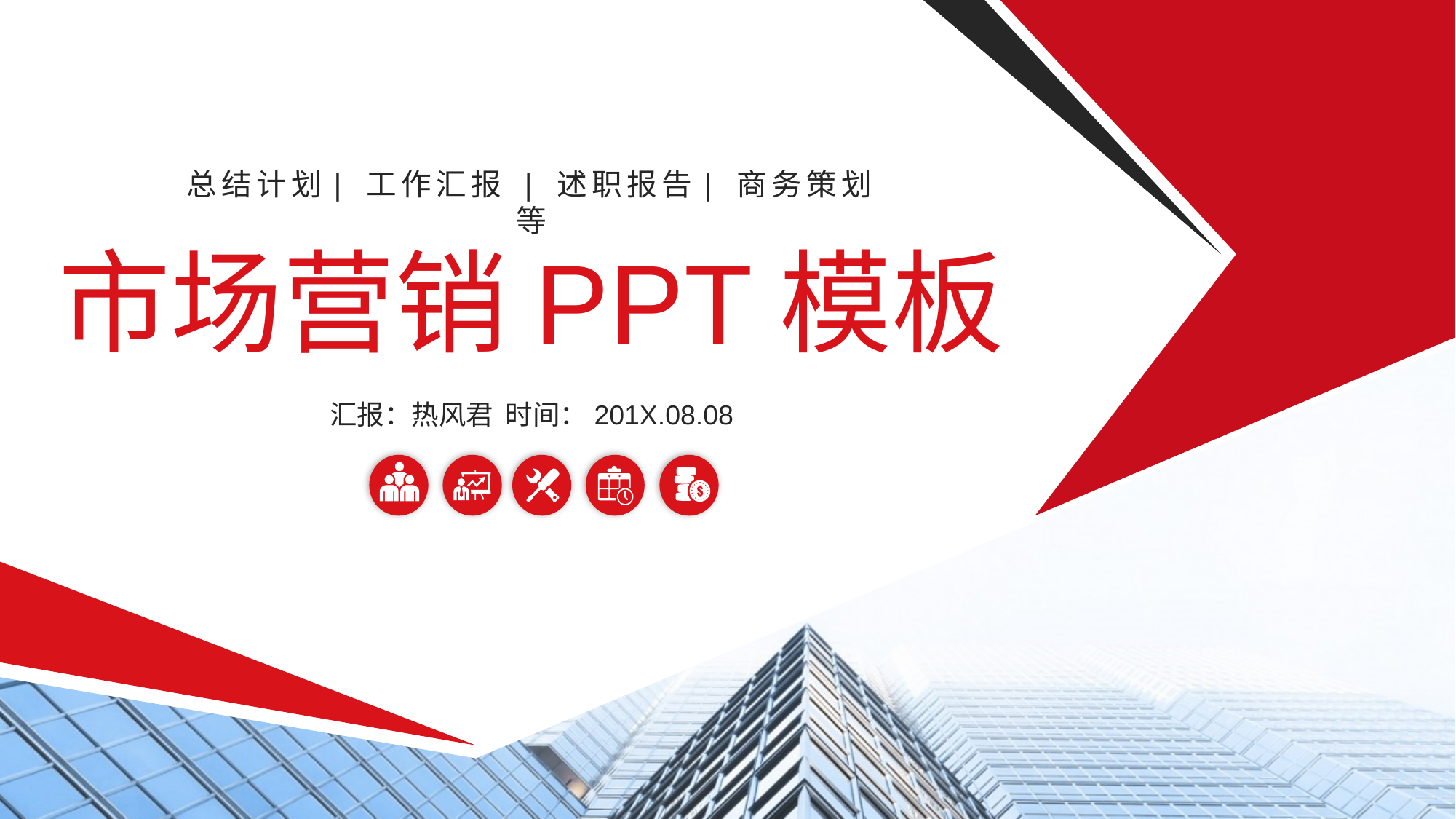

总结计划| 工作汇报 | 述职报告| 商务策划等
市场营销PPT模板

汇报：热风君  时间：201X.08.08